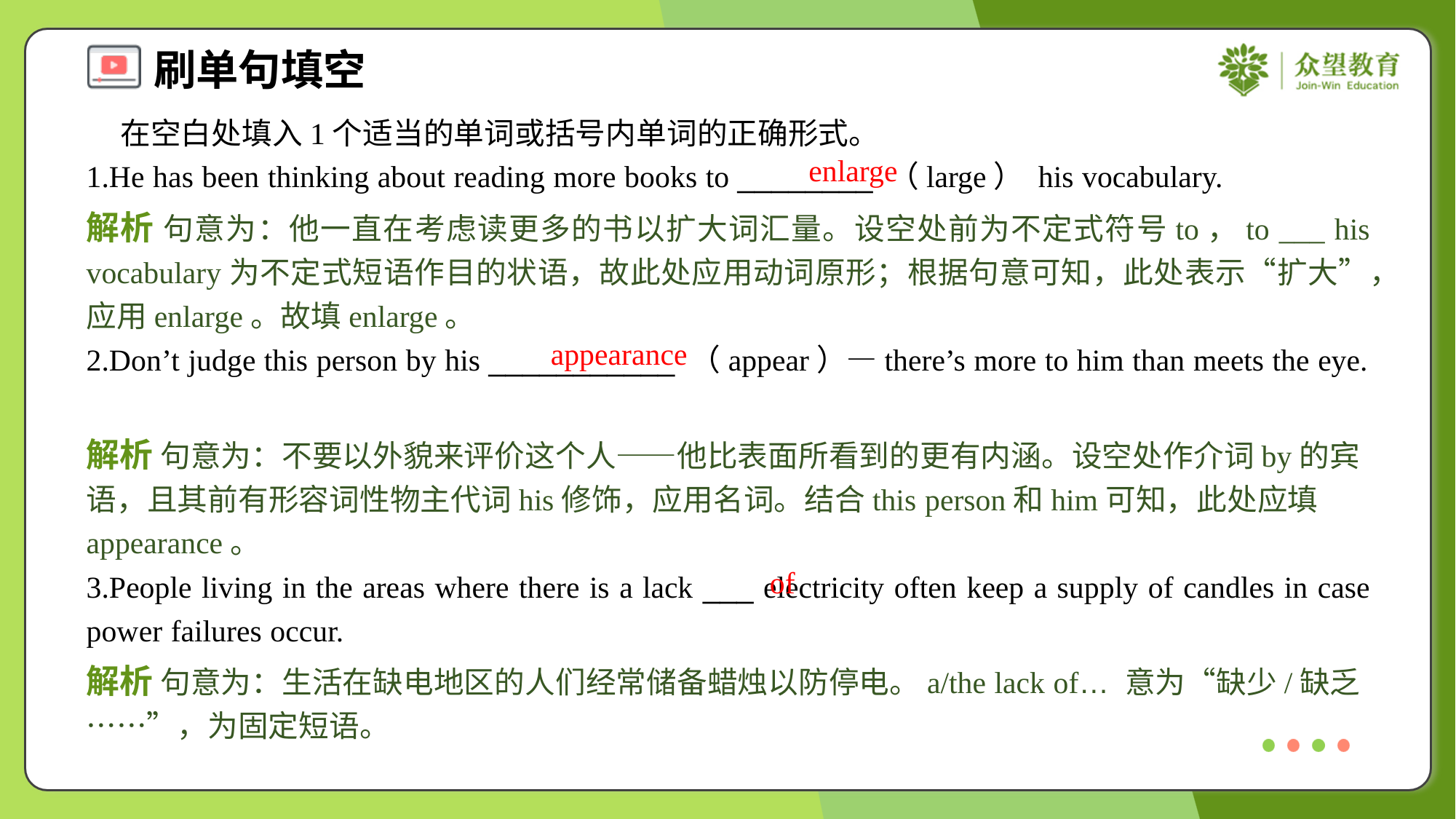

在空白处填入1个适当的单词或括号内单词的正确形式。
1.He has been thinking about reading more books to ________ （large） his vocabulary.
enlarge
解析 句意为：他一直在考虑读更多的书以扩大词汇量。设空处前为不定式符号to，to ___ his vocabulary为不定式短语作目的状语，故此处应用动词原形；根据句意可知，此处表示“扩大”，应用enlarge。故填enlarge。
appearance
2.Don’t judge this person by his ___________ （appear）—there’s more to him than meets the eye.
解析 句意为：不要以外貌来评价这个人——他比表面所看到的更有内涵。设空处作介词by的宾语，且其前有形容词性物主代词his修饰，应用名词。结合this person和him可知，此处应填appearance。
of
3.People living in the areas where there is a lack ___ electricity often keep a supply of candles in case power failures occur.
解析 句意为：生活在缺电地区的人们经常储备蜡烛以防停电。a/the lack of… 意为“缺少/缺乏……”，为固定短语。